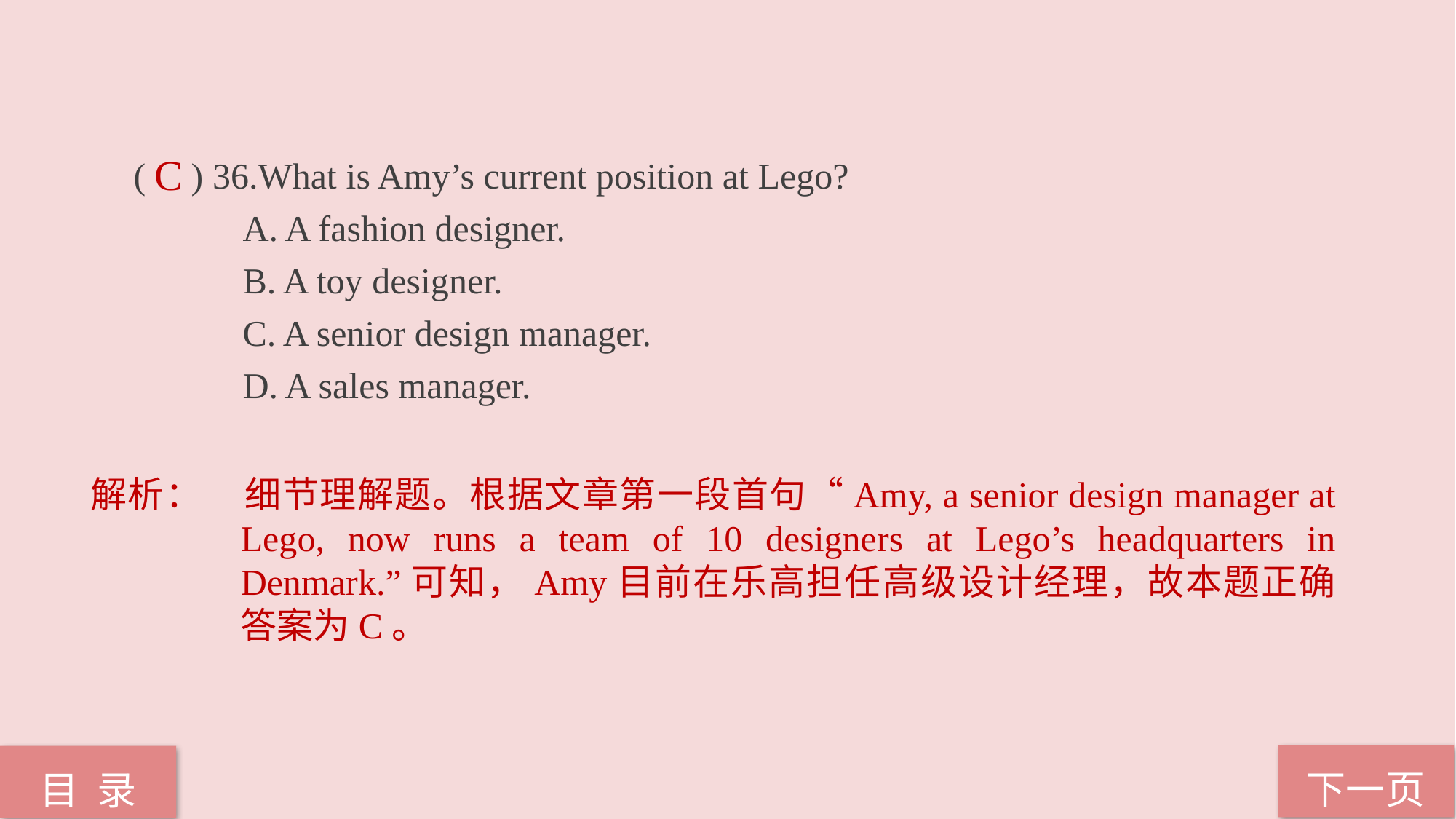

(     ) 36.What is Amy’s current position at Lego?
A. A fashion designer.
B. A toy designer.
C. A senior design manager.
D. A sales manager.
C
解析：	细节理解题。根据文章第一段首句“Amy, a senior design manager at Lego, now runs a team of 10 designers at Lego’s headquarters in Denmark.”可知，Amy目前在乐高担任高级设计经理，故本题正确答案为C。